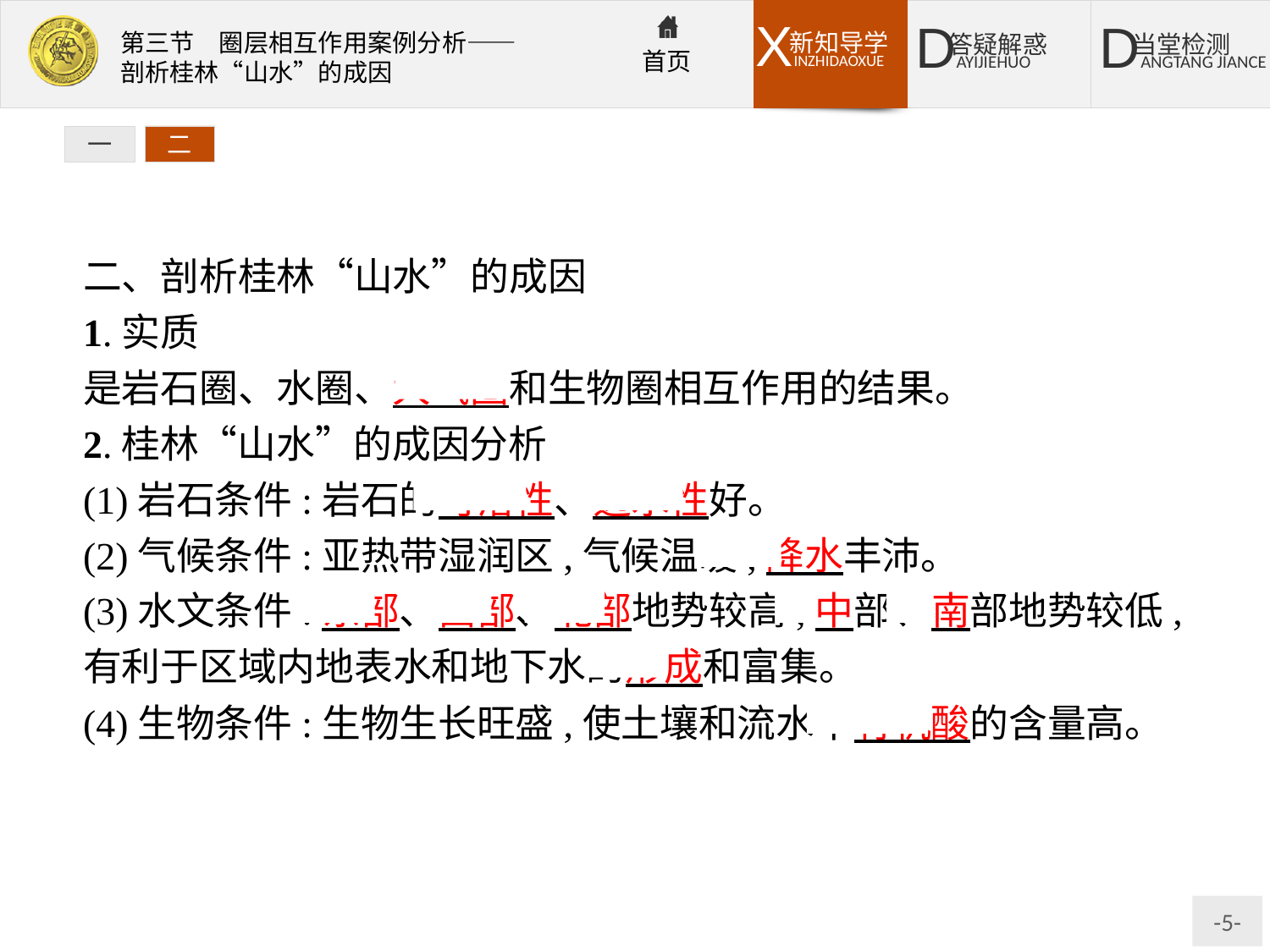

一
二
二、剖析桂林“山水”的成因
1.实质
是岩石圈、水圈、大气圈和生物圈相互作用的结果。
2.桂林“山水”的成因分析
(1)岩石条件:岩石的可溶性、透水性好。
(2)气候条件:亚热带湿润区,气候温暖,降水丰沛。
(3)水文条件:东部、西部、北部地势较高,中部、南部地势较低,有利于区域内地表水和地下水的形成和富集。
(4)生物条件:生物生长旺盛,使土壤和流水中有机酸的含量高。